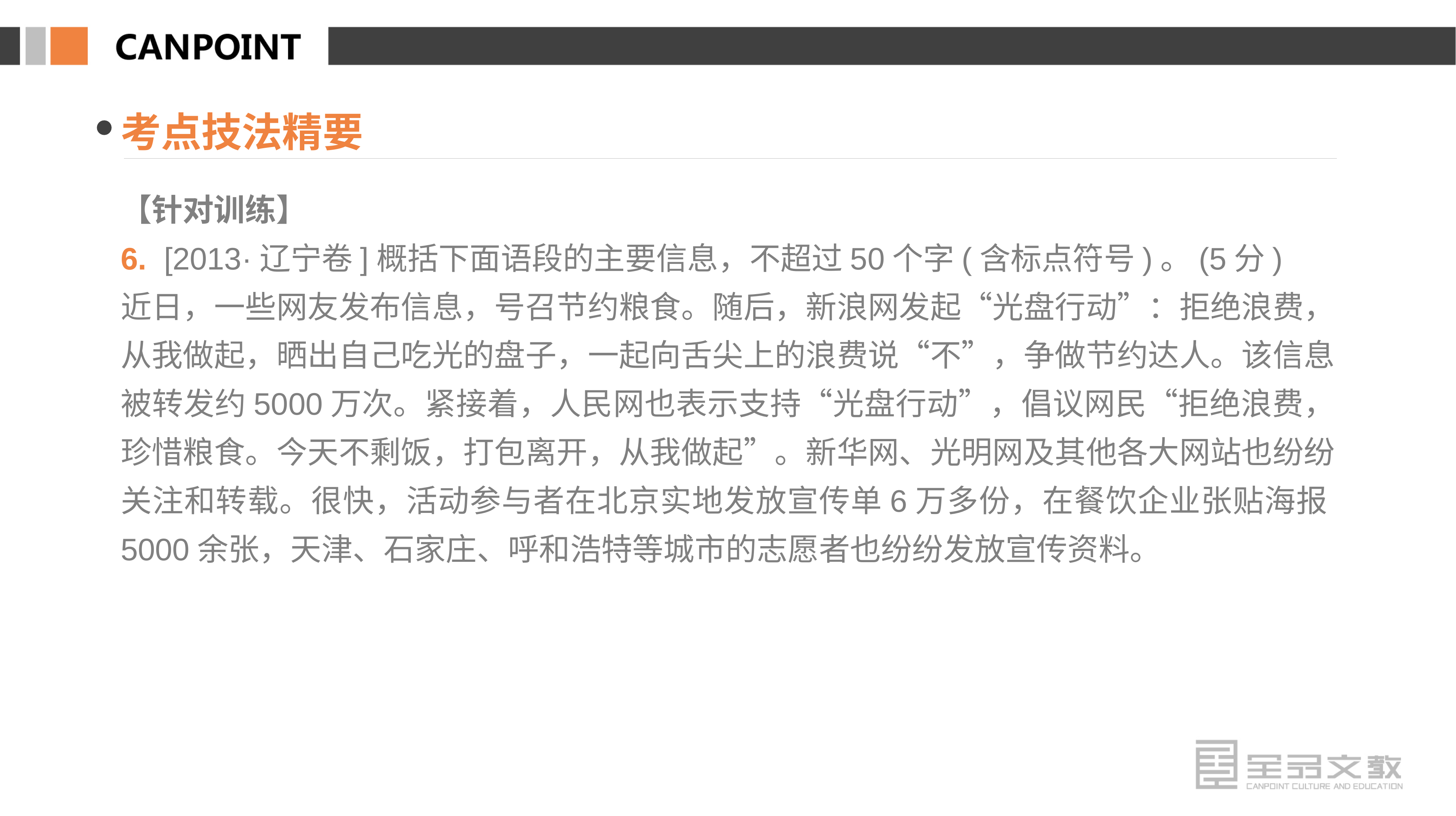

考点技法精要

【针对训练】
6.  [2013·辽宁卷]概括下面语段的主要信息，不超过50个字(含标点符号)。(5分)
近日，一些网友发布信息，号召节约粮食。随后，新浪网发起“光盘行动”：拒绝浪费，从我做起，晒出自己吃光的盘子，一起向舌尖上的浪费说“不”，争做节约达人。该信息被转发约5000万次。紧接着，人民网也表示支持“光盘行动”，倡议网民“拒绝浪费，珍惜粮食。今天不剩饭，打包离开，从我做起”。新华网、光明网及其他各大网站也纷纷关注和转载。很快，活动参与者在北京实地发放宣传单6万多份，在餐饮企业张贴海报5000余张，天津、石家庄、呼和浩特等城市的志愿者也纷纷发放宣传资料。